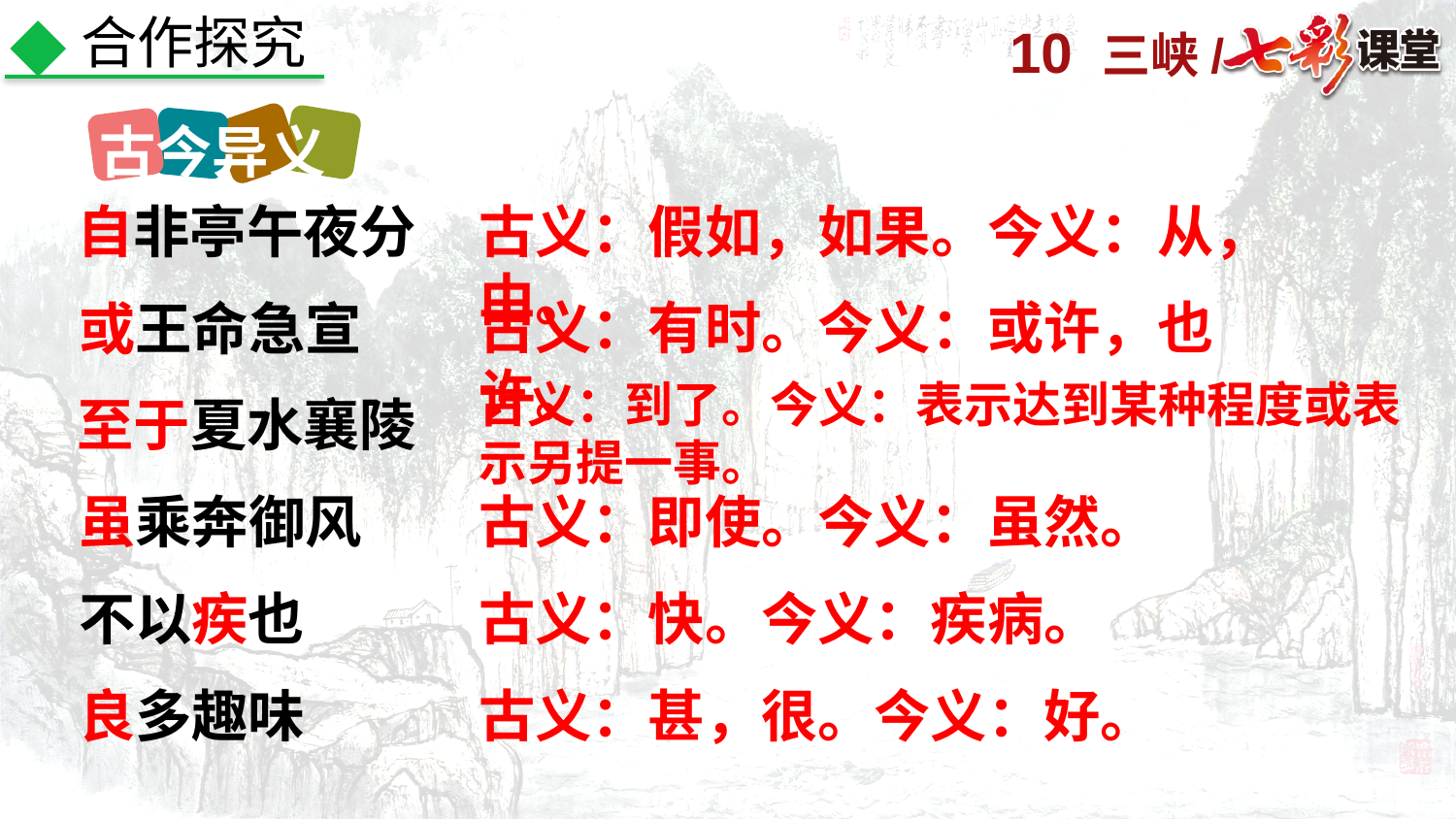

合作探究

古今异义

自非亭午夜分
古义：假如，如果。今义：从，由。
古义：有时。今义：或许，也许。
或王命急宣
古义：到了。今义：表示达到某种程度或表示另提一事。
至于夏水襄陵
虽乘奔御风
古义：即使。今义：虽然。
不以疾也
古义：快。今义：疾病。
良多趣味
古义：甚，很。今义：好。